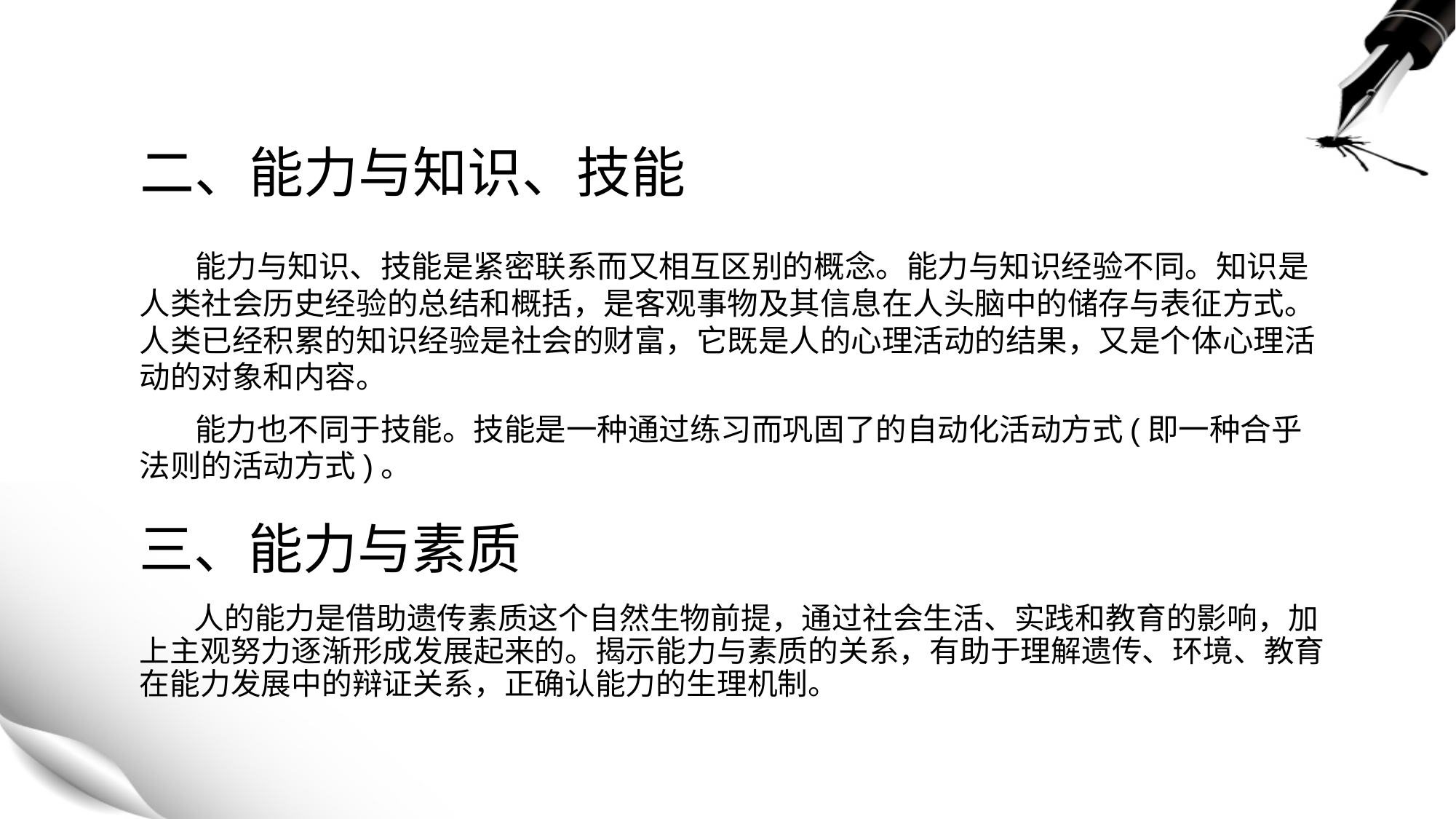

# 二、能力与知识、技能
       能力与知识、技能是紧密联系而又相互区别的概念。能力与知识经验不同。知识是人类社会历史经验的总结和概括，是客观事物及其信息在人头脑中的储存与表征方式。人类已经积累的知识经验是社会的财富，它既是人的心理活动的结果，又是个体心理活动的对象和内容。
       能力也不同于技能。技能是一种通过练习而巩固了的自动化活动方式(即一种合乎法则的活动方式)。

三、能力与素质
       人的能力是借助遗传素质这个自然生物前提，通过社会生活、实践和教育的影响，加上主观努力逐渐形成发展起来的。揭示能力与素质的关系，有助于理解遗传、环境、教育在能力发展中的辩证关系，正确认能力的生理机制。